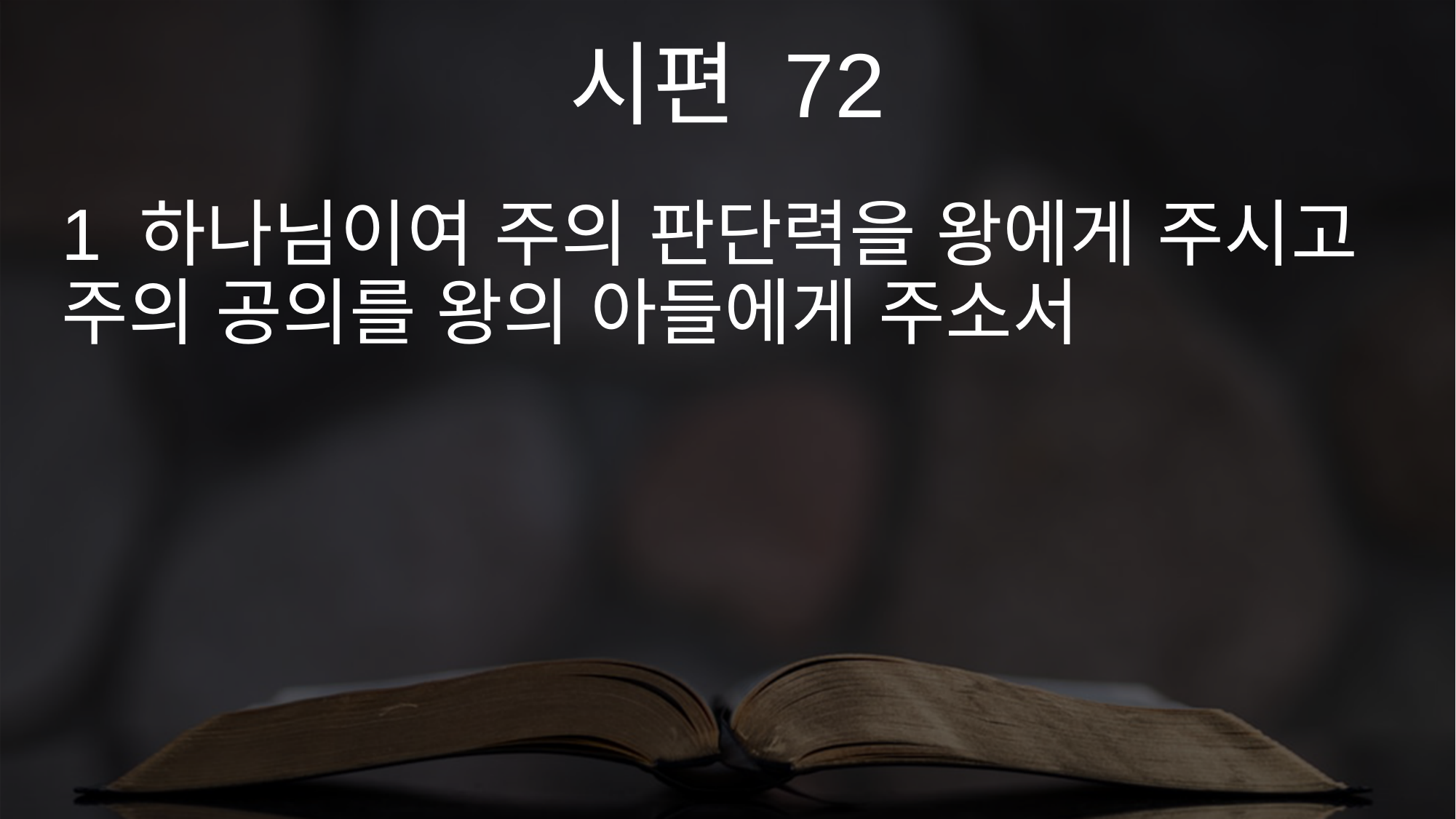

시편 72
1 하나님이여 주의 판단력을 왕에게 주시고 주의 공의를 왕의 아들에게 주소서